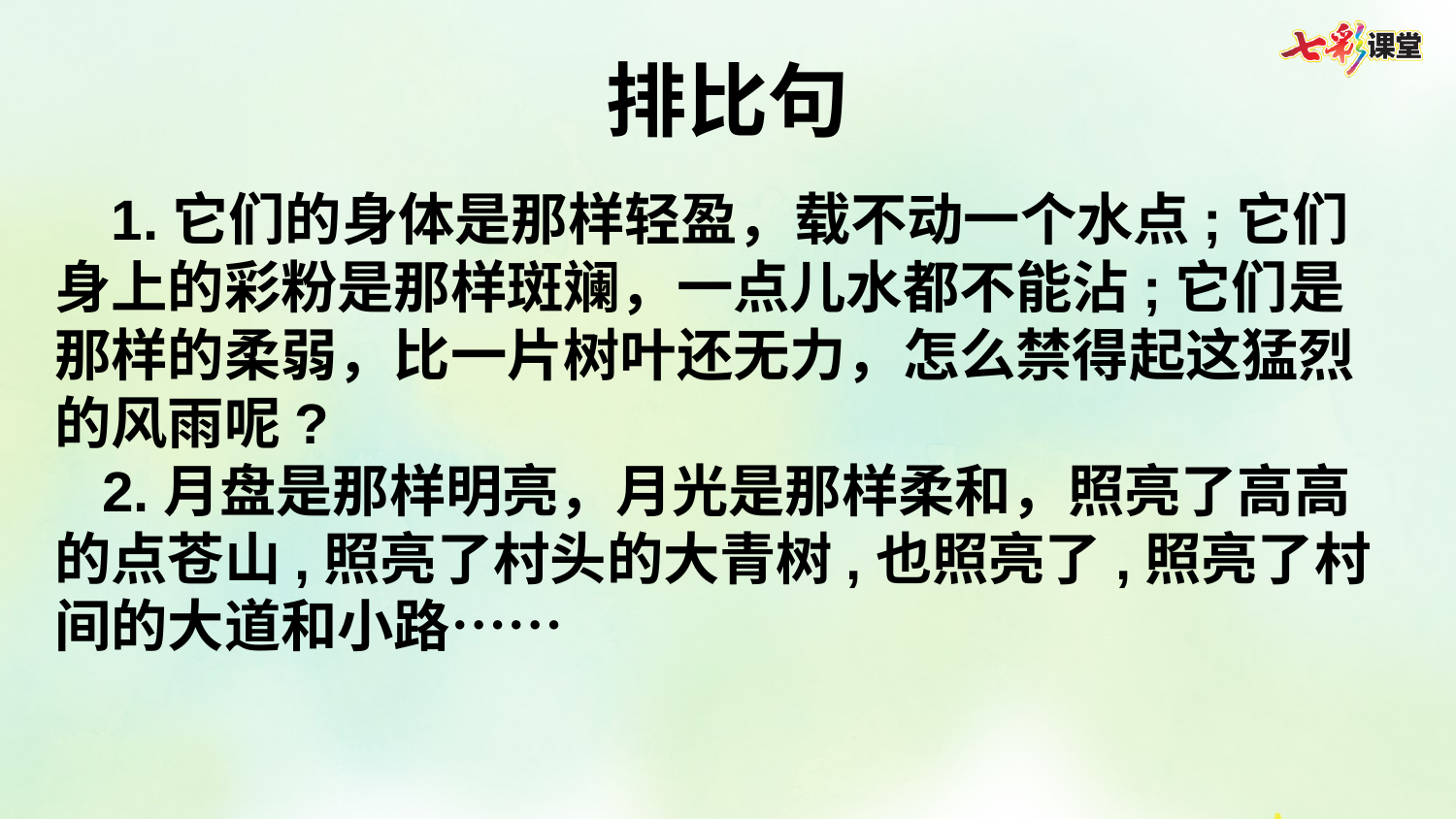

排比句
    1.它们的身体是那样轻盈，载不动一个水点;它们身上的彩粉是那样斑斓，一点儿水都不能沾;它们是那样的柔弱，比一片树叶还无力，怎么禁得起这猛烈的风雨呢?
   2.月盘是那样明亮，月光是那样柔和，照亮了高高的点苍山,照亮了村头的大青树,也照亮了,照亮了村间的大道和小路……